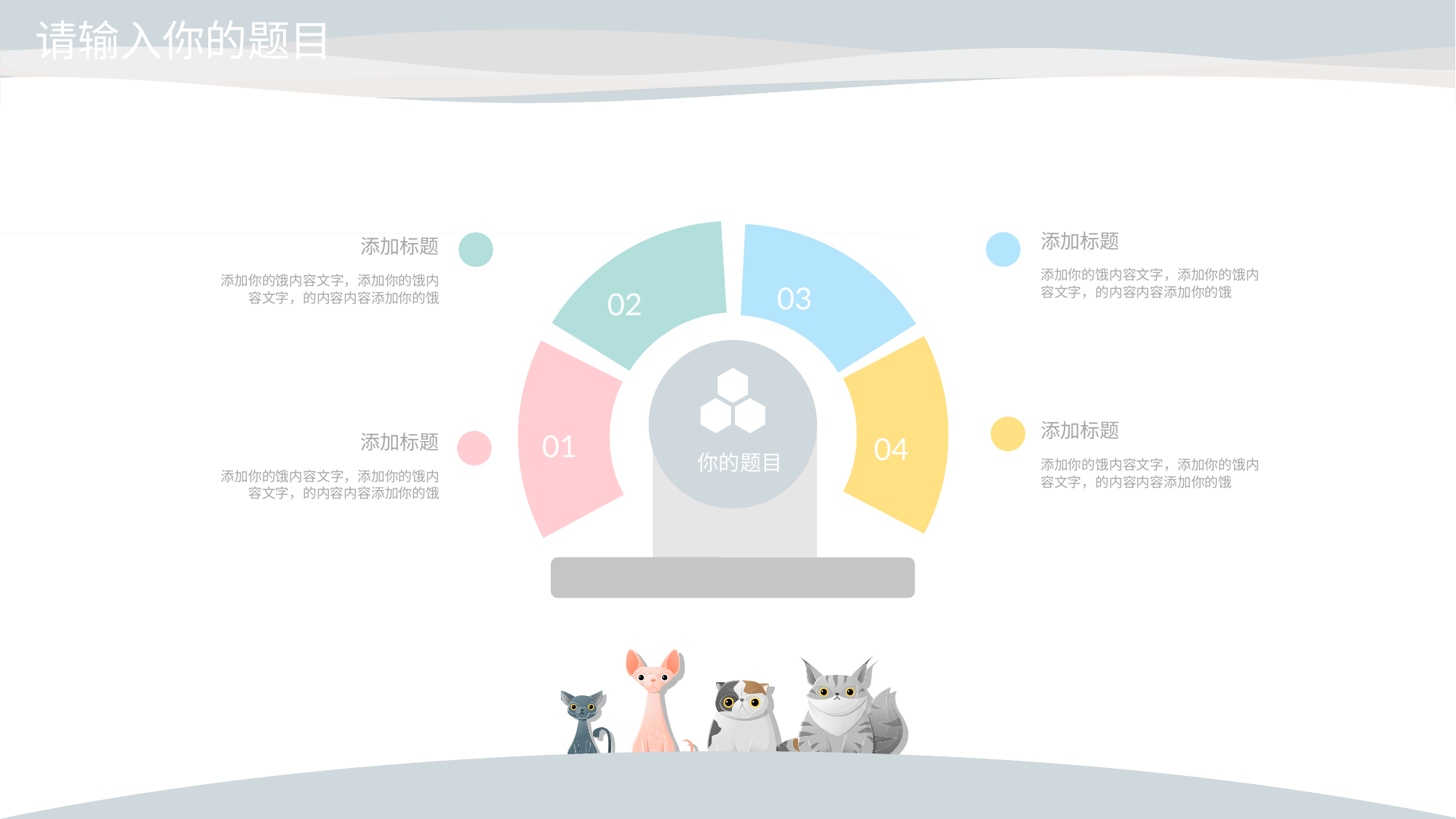

02
添加标题

添加你的饿内容文字，添加你的饿内容文字，的内容内容添加你的饿
添加标题

添加你的饿内容文字，添加你的饿内容文字，的内容内容添加你的饿

03
添加标题

添加你的饿内容文字，添加你的饿内容文字，的内容内容添加你的饿
添加标题

添加你的饿内容文字，添加你的饿内容文字，的内容内容添加你的饿

04

你的题目

01